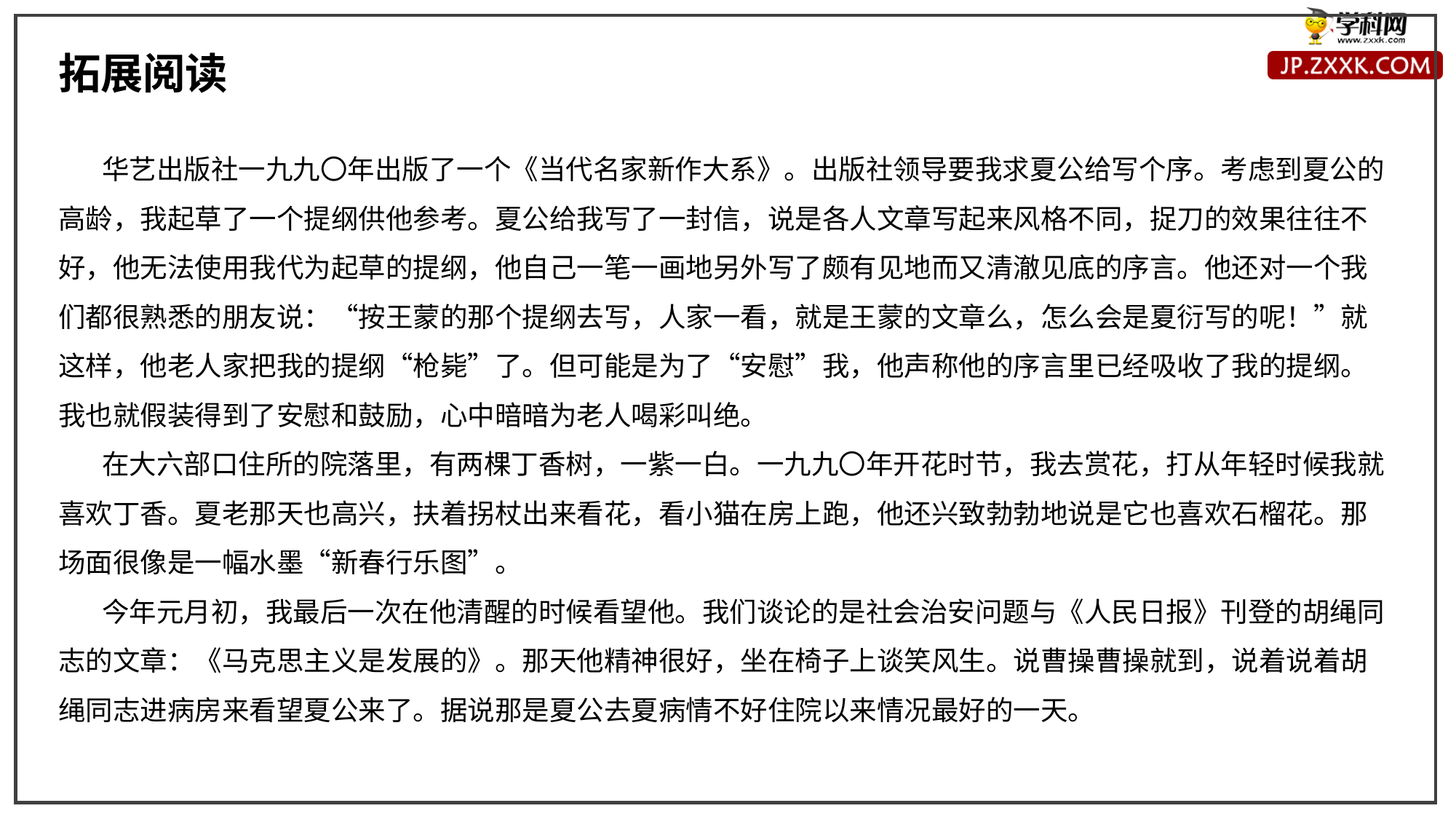

拓展阅读
      华艺出版社一九九〇年出版了一个《当代名家新作大系》。出版社领导要我求夏公给写个序。考虑到夏公的高龄，我起草了一个提纲供他参考。夏公给我写了一封信，说是各人文章写起来风格不同，捉刀的效果往往不好，他无法使用我代为起草的提纲，他自己一笔一画地另外写了颇有见地而又清澈见底的序言。他还对一个我们都很熟悉的朋友说：“按王蒙的那个提纲去写，人家一看，就是王蒙的文章么，怎么会是夏衍写的呢！”就这样，他老人家把我的提纲“枪毙”了。但可能是为了“安慰”我，他声称他的序言里已经吸收了我的提纲。我也就假装得到了安慰和鼓励，心中暗暗为老人喝彩叫绝。
      在大六部口住所的院落里，有两棵丁香树，一紫一白。一九九〇年开花时节，我去赏花，打从年轻时候我就喜欢丁香。夏老那天也高兴，扶着拐杖出来看花，看小猫在房上跑，他还兴致勃勃地说是它也喜欢石榴花。那场面很像是一幅水墨“新春行乐图”。
      今年元月初，我最后一次在他清醒的时候看望他。我们谈论的是社会治安问题与《人民日报》刊登的胡绳同志的文章：《马克思主义是发展的》。那天他精神很好，坐在椅子上谈笑风生。说曹操曹操就到，说着说着胡绳同志进病房来看望夏公来了。据说那是夏公去夏病情不好住院以来情况最好的一天。